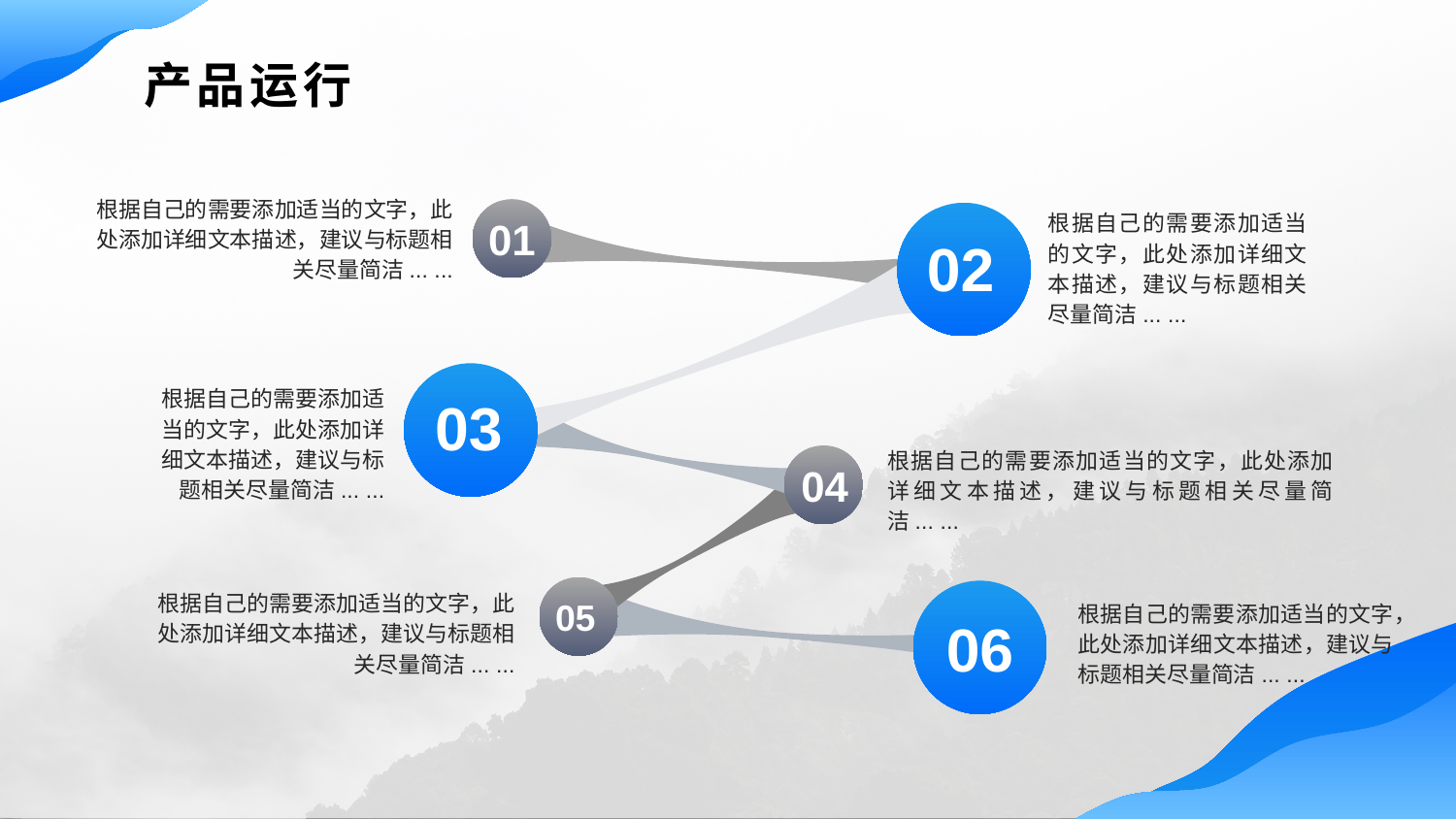

产品运行
根据自己的需要添加适当的文字，此处添加详细文本描述，建议与标题相关尽量简洁... ...

根据自己的需要添加适当的文字，此处添加详细文本描述，建议与标题相关尽量简洁... ...

01
02

根据自己的需要添加适当的文字，此处添加详细文本描述，建议与标题相关尽量简洁... ...
03
根据自己的需要添加适当的文字，此处添加详细文本描述，建议与标题相关尽量简洁... ...

04

根据自己的需要添加适当的文字，此处添加详细文本描述，建议与标题相关尽量简洁... ...

根据自己的需要添加适当的文字，此处添加详细文本描述，建议与标题相关尽量简洁... ...
05
06